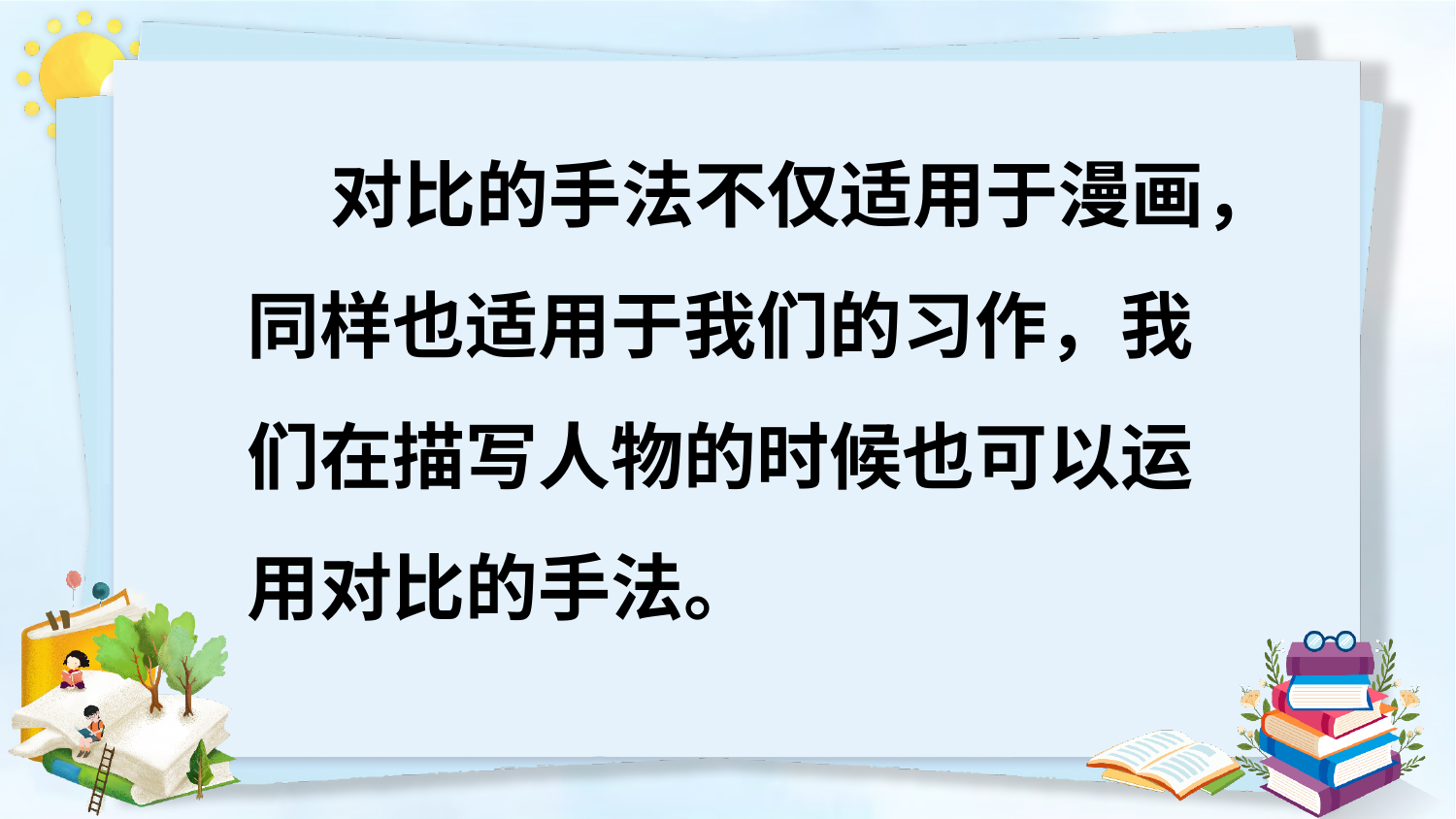

对比的手法不仅适用于漫画，同样也适用于我们的习作，我们在描写人物的时候也可以运用对比的手法。